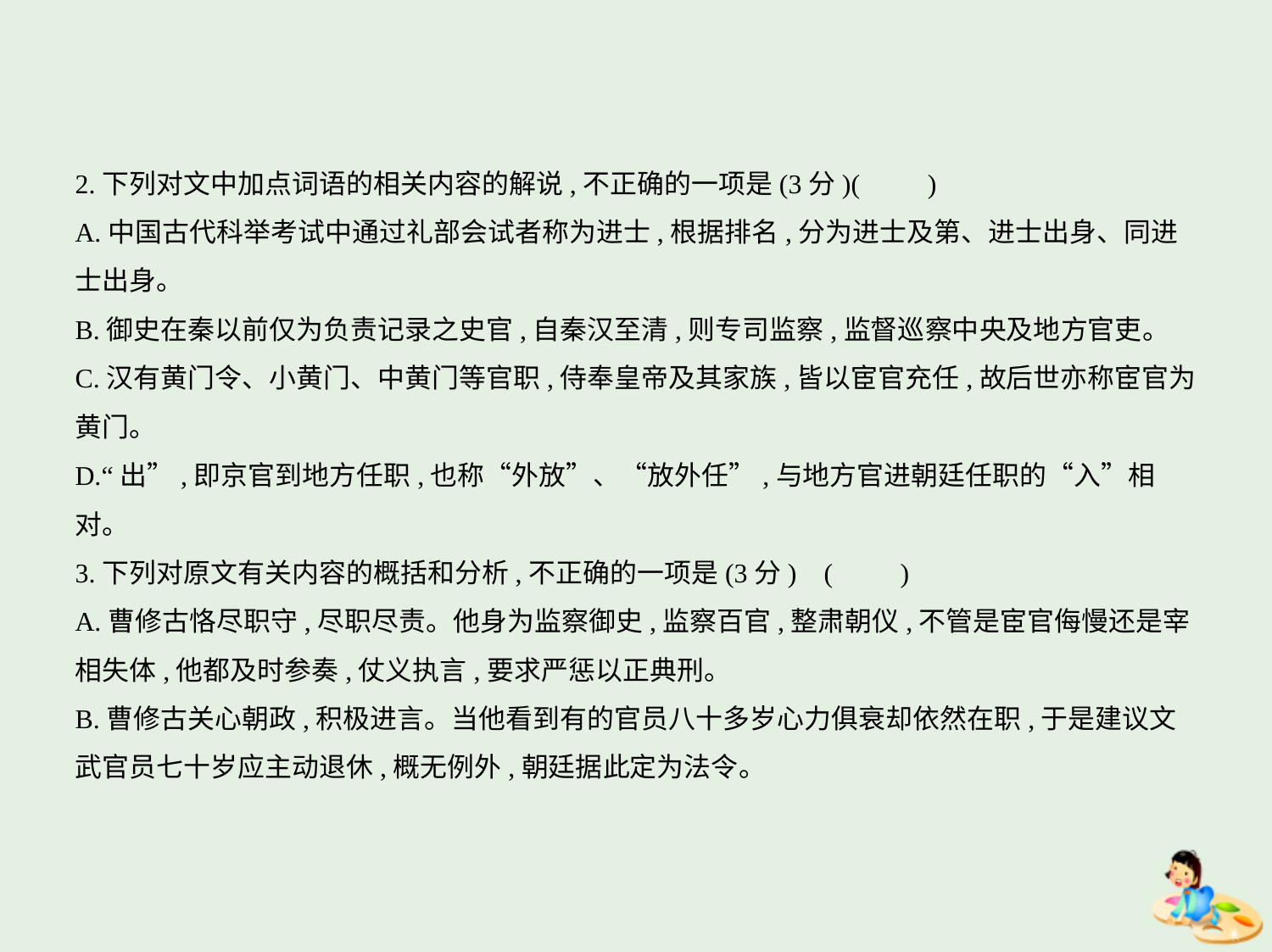

2.下列对文中加点词语的相关内容的解说,不正确的一项是(3分)(　　)
A.中国古代科举考试中通过礼部会试者称为进士,根据排名,分为进士及第、进士出身、同进
士出身。
B.御史在秦以前仅为负责记录之史官,自秦汉至清,则专司监察,监督巡察中央及地方官吏。
C.汉有黄门令、小黄门、中黄门等官职,侍奉皇帝及其家族,皆以宦官充任,故后世亦称宦官为
黄门。
D.“出”,即京官到地方任职,也称“外放”、“放外任”,与地方官进朝廷任职的“入”相
对。
3.下列对原文有关内容的概括和分析,不正确的一项是(3分) (　　)
A.曹修古恪尽职守,尽职尽责。他身为监察御史,监察百官,整肃朝仪,不管是宦官侮慢还是宰
相失体,他都及时参奏,仗义执言,要求严惩以正典刑。
B.曹修古关心朝政,积极进言。当他看到有的官员八十多岁心力俱衰却依然在职,于是建议文
武官员七十岁应主动退休,概无例外,朝廷据此定为法令。